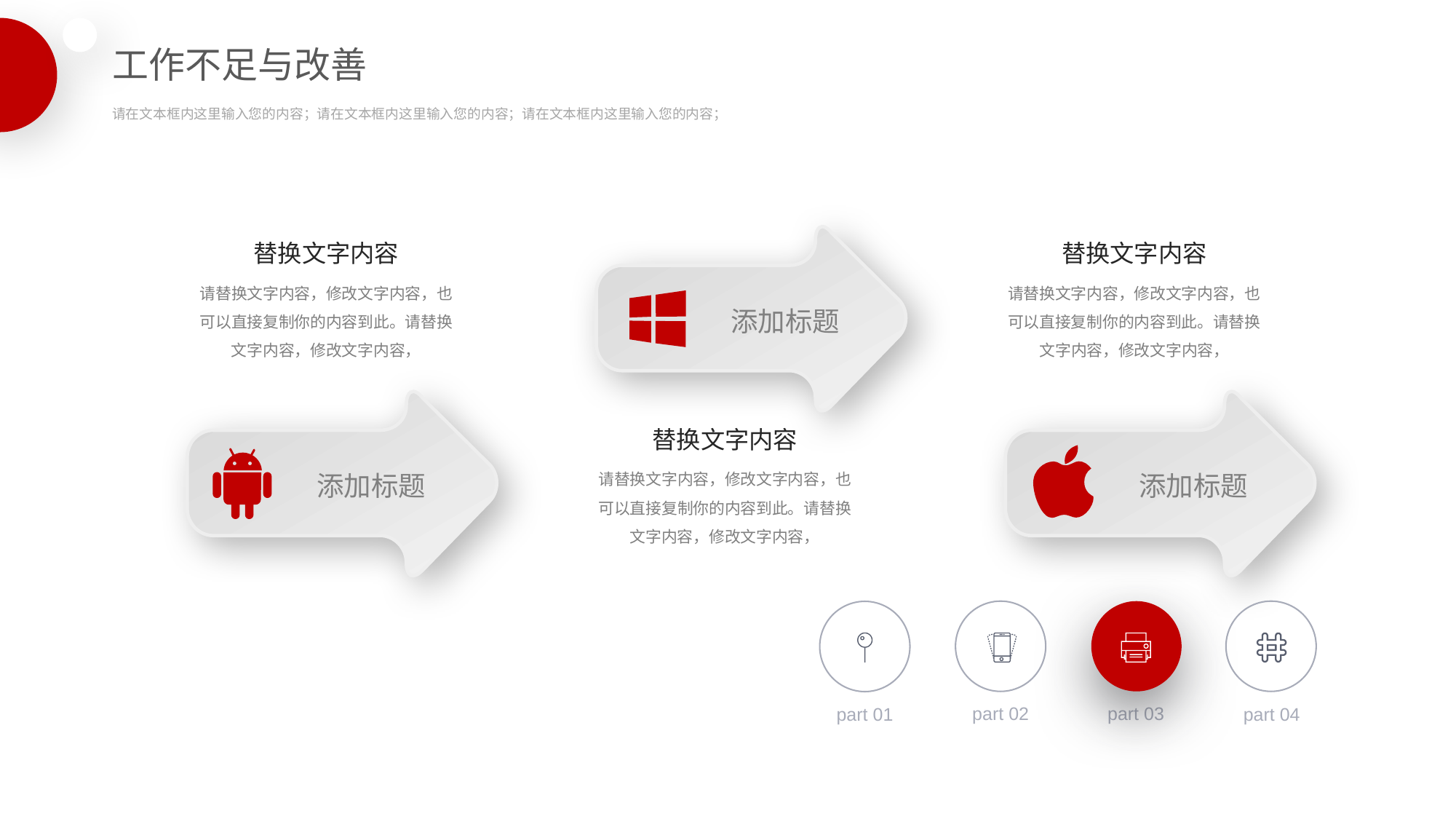

工作不足与改善
请在文本框内这里输入您的内容；请在文本框内这里输入您的内容；请在文本框内这里输入您的内容；

替换文字内容
替换文字内容
请替换文字内容，修改文字内容，也可以直接复制你的内容到此。请替换文字内容，修改文字内容，
请替换文字内容，修改文字内容，也可以直接复制你的内容到此。请替换文字内容，修改文字内容，

添加标题

替换文字内容

请替换文字内容，修改文字内容，也可以直接复制你的内容到此。请替换文字内容，修改文字内容，
添加标题
添加标题

part 02
part 03
part 01
part 04